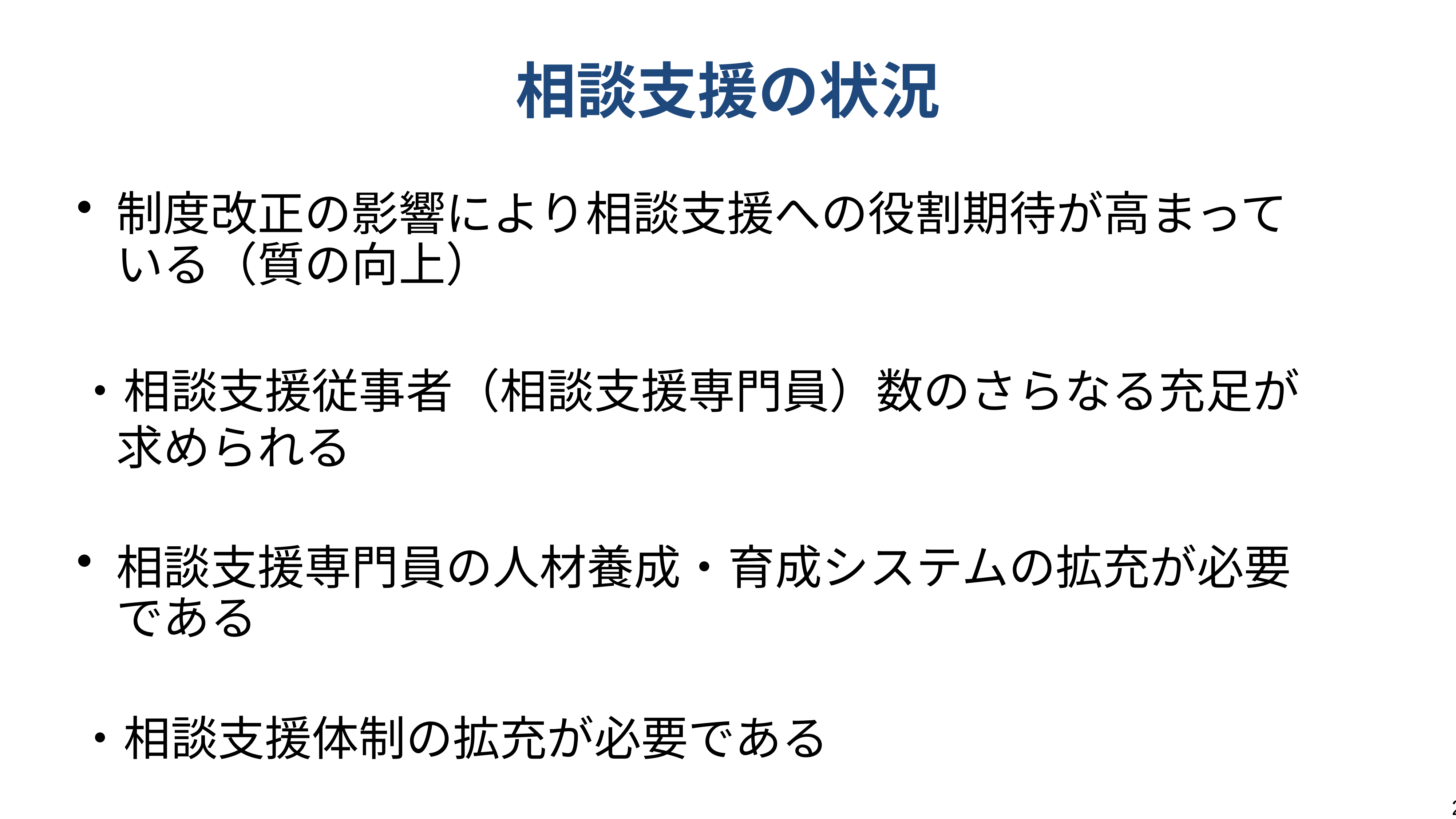

# 相談支援の状況
制度改正の影響により相談支援への役割期待が高まっている（質の向上）

・相談支援従事者（相談支援専門員）数のさらなる充足が求められる

相談支援専門員の人材養成・育成システムの拡充が必要である

・相談支援体制の拡充が必要である

2